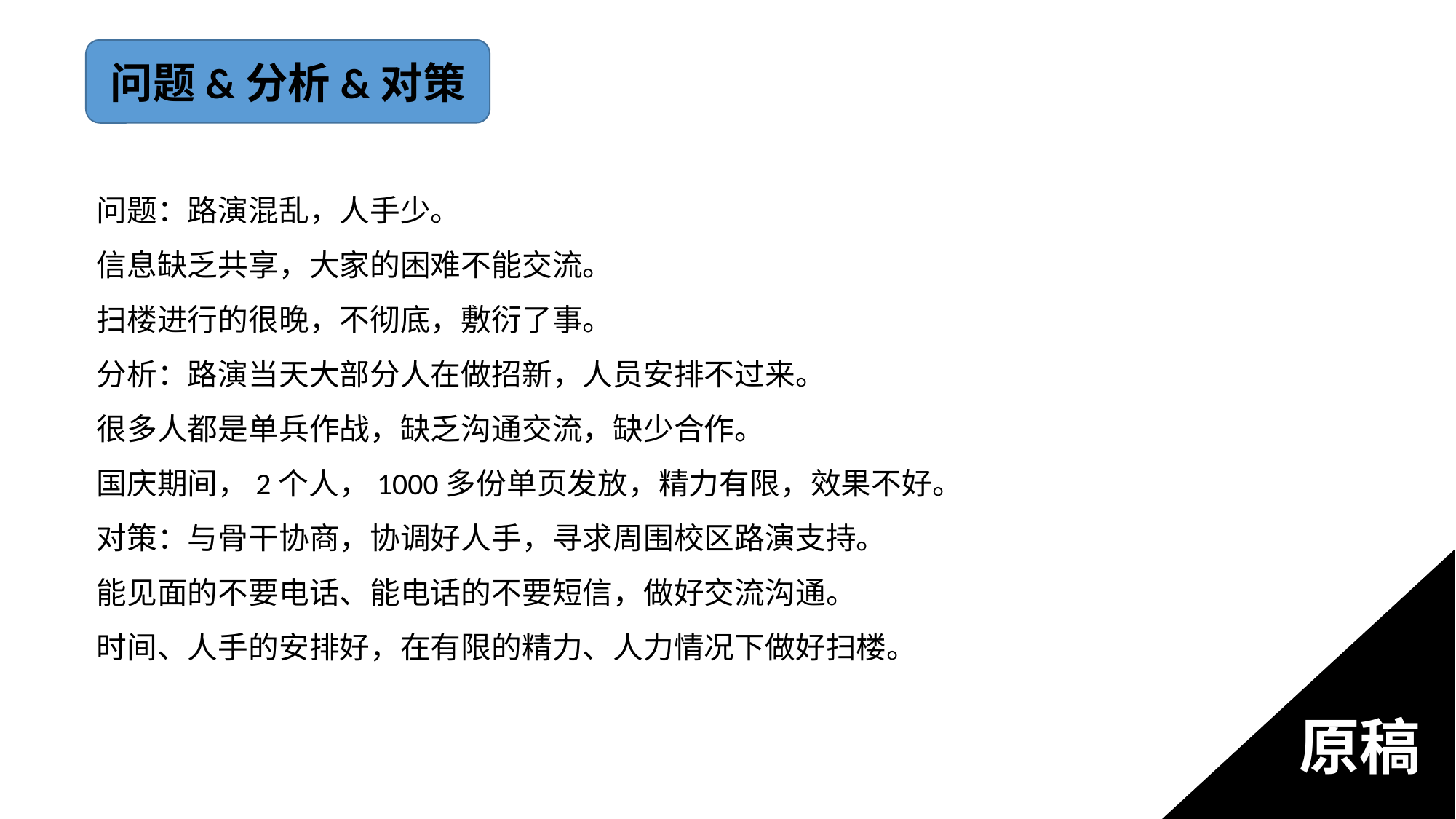

问题&分析&对策
问题：路演混乱，人手少。
信息缺乏共享，大家的困难不能交流。
扫楼进行的很晚，不彻底，敷衍了事。
分析：路演当天大部分人在做招新，人员安排不过来。
很多人都是单兵作战，缺乏沟通交流，缺少合作。
国庆期间，2个人，1000多份单页发放，精力有限，效果不好。
对策：与骨干协商，协调好人手，寻求周围校区路演支持。
能见面的不要电话、能电话的不要短信，做好交流沟通。
时间、人手的安排好，在有限的精力、人力情况下做好扫楼。

原稿